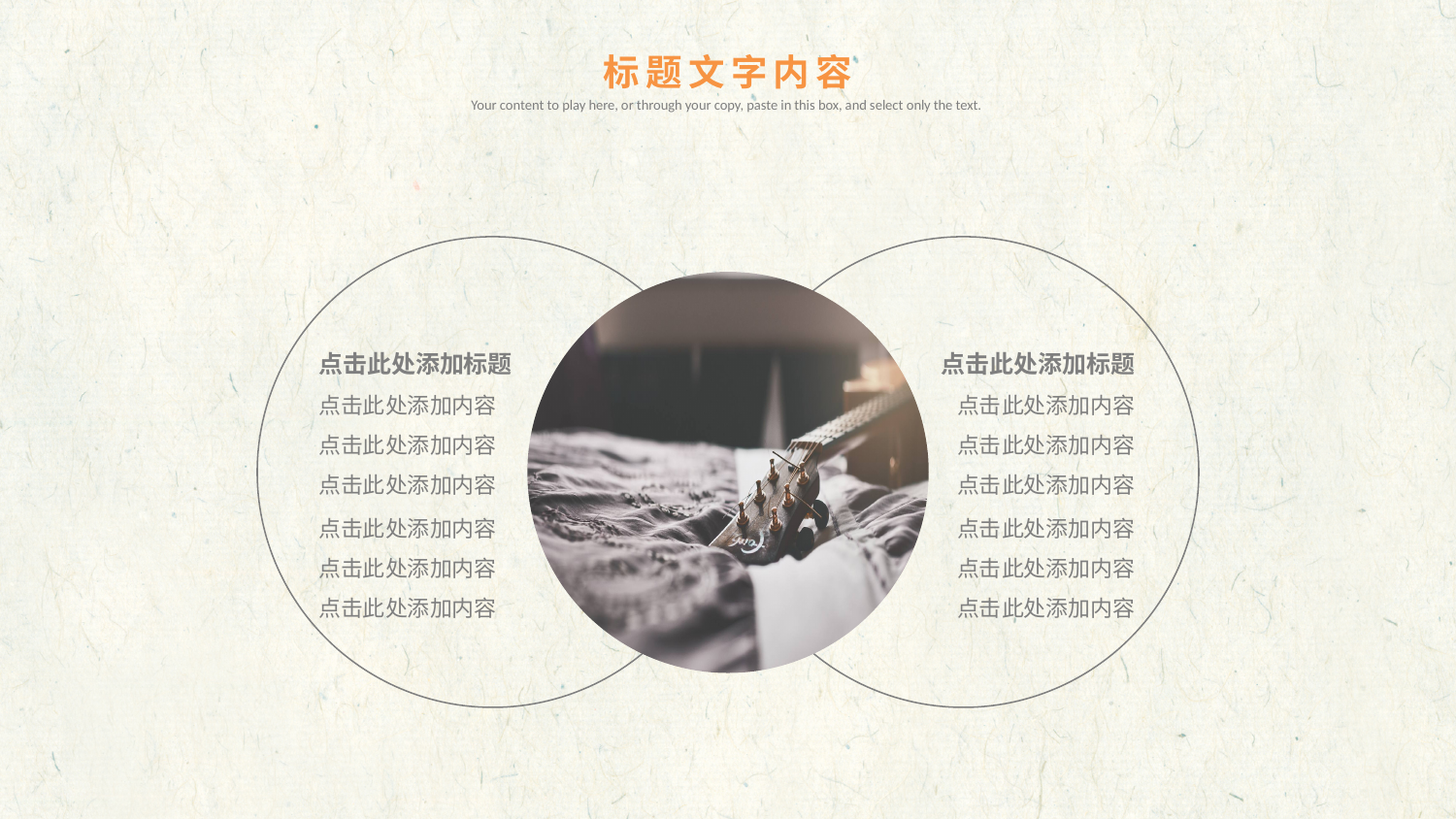

标题文字内容
Your content to play here, or through your copy, paste in this box, and select only the text.

点击此处添加标题
点击此处添加内容点击此处添加内容点击此处添加内容
点击此处添加内容点击此处添加内容点击此处添加内容

点击此处添加标题
点击此处添加内容点击此处添加内容点击此处添加内容
点击此处添加内容点击此处添加内容点击此处添加内容